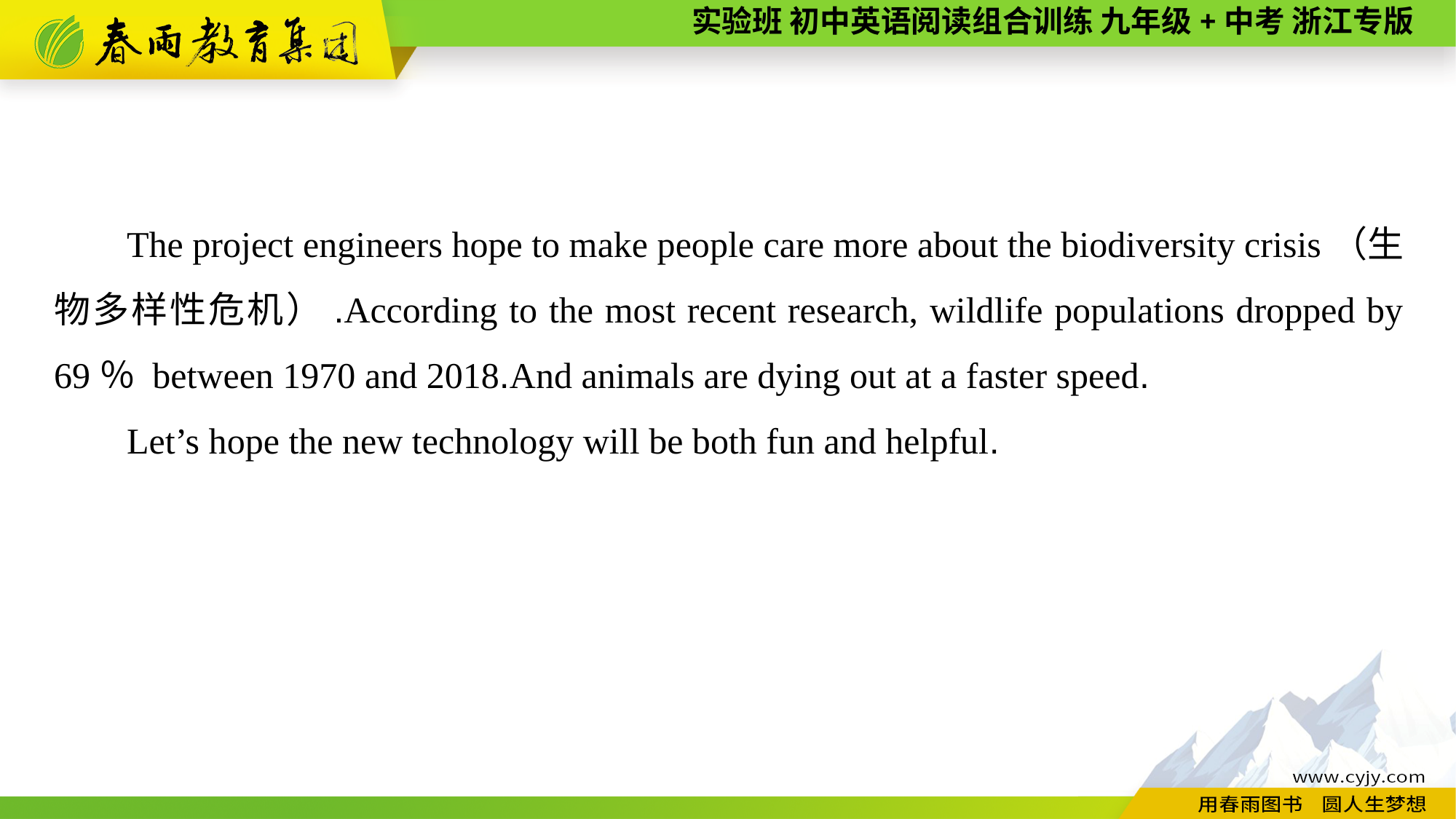

The project engineers hope to make people care more about the biodiversity crisis（生物多样性危机）.According to the most recent research, wildlife populations dropped by 69％ between 1970 and 2018.And animals are dying out at a faster speed.
Let’s hope the new technology will be both fun and helpful.